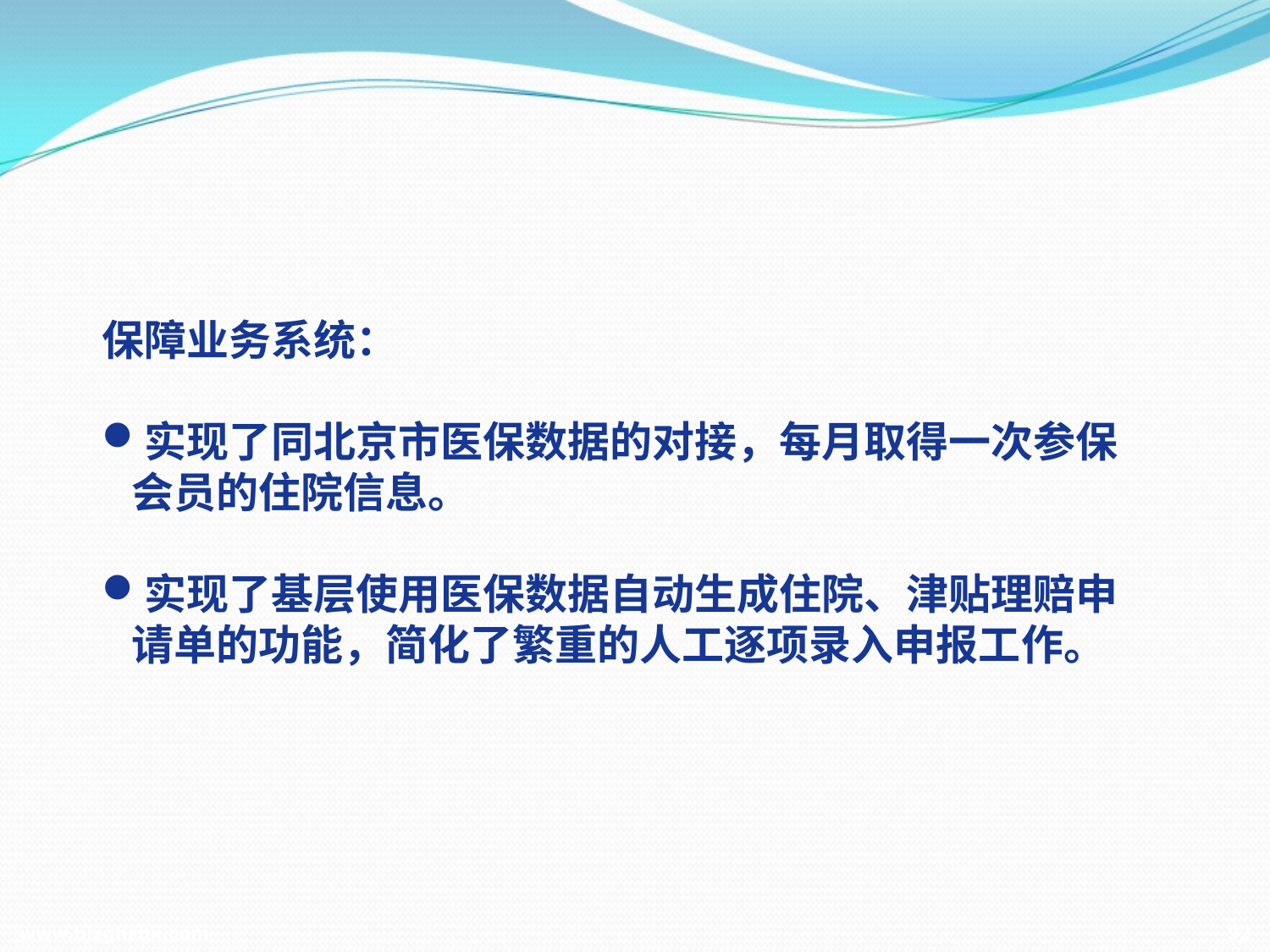

保障业务系统：

实现了同北京市医保数据的对接，每月取得一次参保会员的住院信息。

实现了基层使用医保数据自动生成住院、津贴理赔申请单的功能，简化了繁重的人工逐项录入申报工作。
www.bjzghzbx.com                                                                                                                                                                      92